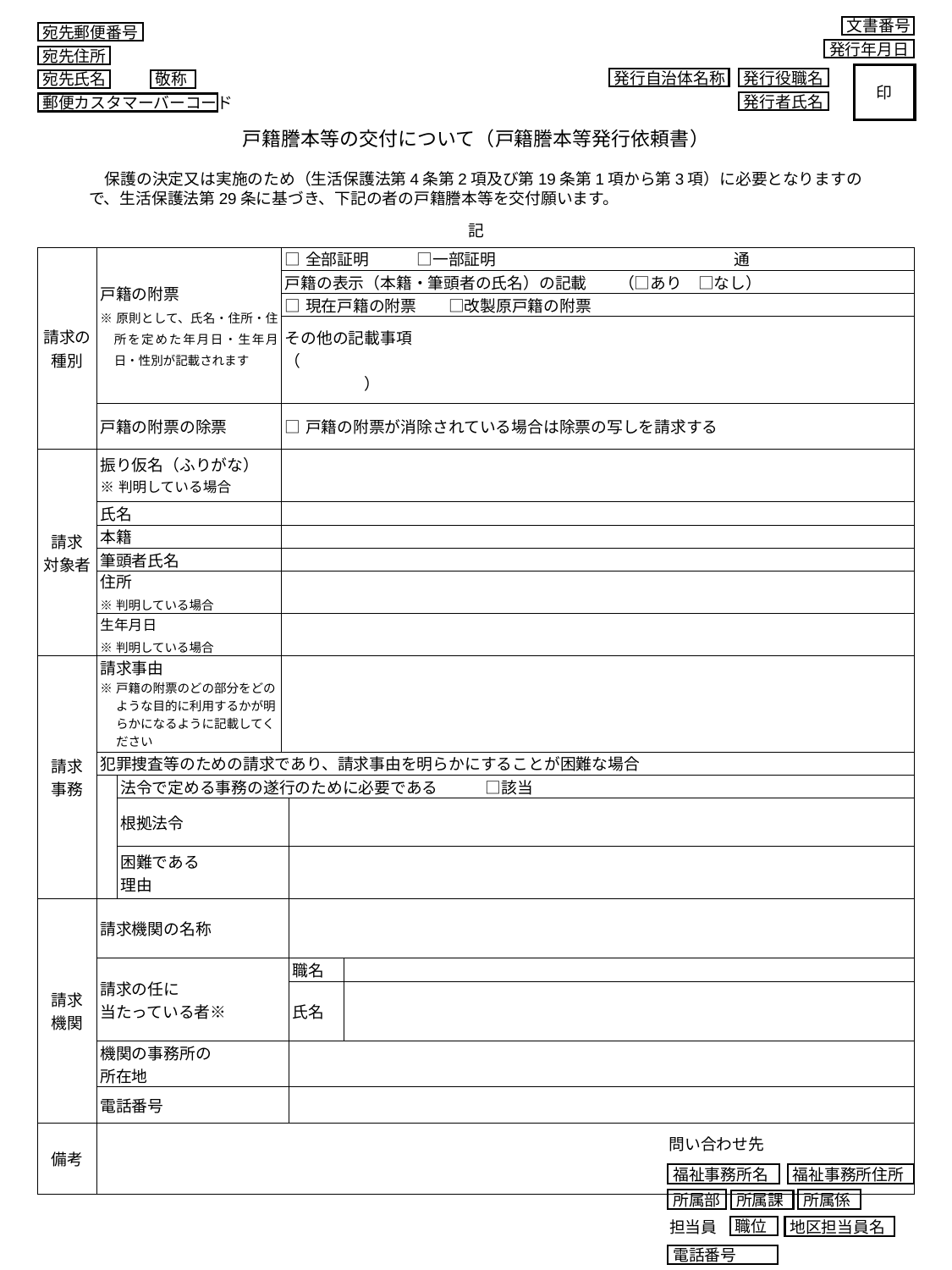

文書番号
発行年月日
宛先郵便番号
宛先住所
宛先氏名
敬称
郵便カスタマーバーコード
印
発行自治体名称
発行役職名
発行者氏名
戸籍謄本等の交付について（戸籍謄本等発行依頼書）
　保護の決定又は実施のため（生活保護法第4条第2項及び第19条第1項から第3項）に必要となりますので、生活保護法第29条に基づき、下記の者の戸籍謄本等を交付願います。
記
| 請求の 種別 | 戸籍の附票 ※原則として、氏名・住所・住所を定めた年月日・生年月日・性別が記載されます |  | □全部証明　　　□一部証明　　　　　　　　　　　　　　　通 |  |  |
| --- | --- | --- | --- | --- | --- |
|  |  |  | 戸籍の表示（本籍・筆頭者の氏名）の記載　　（□あり　□なし） |  |  |
|  |  |  | □現在戸籍の附票　　□改製原戸籍の附票 |  |  |
|  |  |  | その他の記載事項　 （　　　　　　　　　　　　　　　　　　　　　　　　　　　　　　　　　　　　　　　　　　　） |  |  |
|  | 戸籍の附票の除票 |  | □戸籍の附票が消除されている場合は除票の写しを請求する |  |  |
| 請求 対象者 | 振り仮名（ふりがな） ※判明している場合 |  |  |  |  |
|  | 氏名 |  |  |  |  |
|  | 本籍 |  |  |  |  |
|  | 筆頭者氏名 |  |  |  |  |
|  | 住所　　 ※判明している場合 |  |  |  |  |
|  | 生年月日　 ※判明している場合 |  |  |  |  |
| 請求 事務 | 請求事由 ※戸籍の附票のどの部分をどのような目的に利用するかが明らかになるように記載してください |  |  |  |  |
|  | 犯罪捜査等のための請求であり、請求事由を明らかにすることが困難な場合 |  |  |  |  |
|  |  | 法令で定める事務の遂行のために必要である　　　□該当 |  |  |  |
|  |  | 根拠法令 |  |  |  |
|  |  | 困難である 理由 |  |  |  |
| 請求 機関 | 請求機関の名称 |  |  |  |  |
|  | 請求の任に 当たっている者※ |  |  | 職名 |  |
|  |  |  |  | 氏名 |  |
|  | 機関の事務所の 所在地 |  |  |  |  |
|  | 電話番号 |  |  |  |  |
| 備考 |  |  |  |  |  |
問い合わせ先
福祉事務所名
福祉事務所住所
所属部
所属係
所属課
担当員
職位
地区担当員名
電話番号